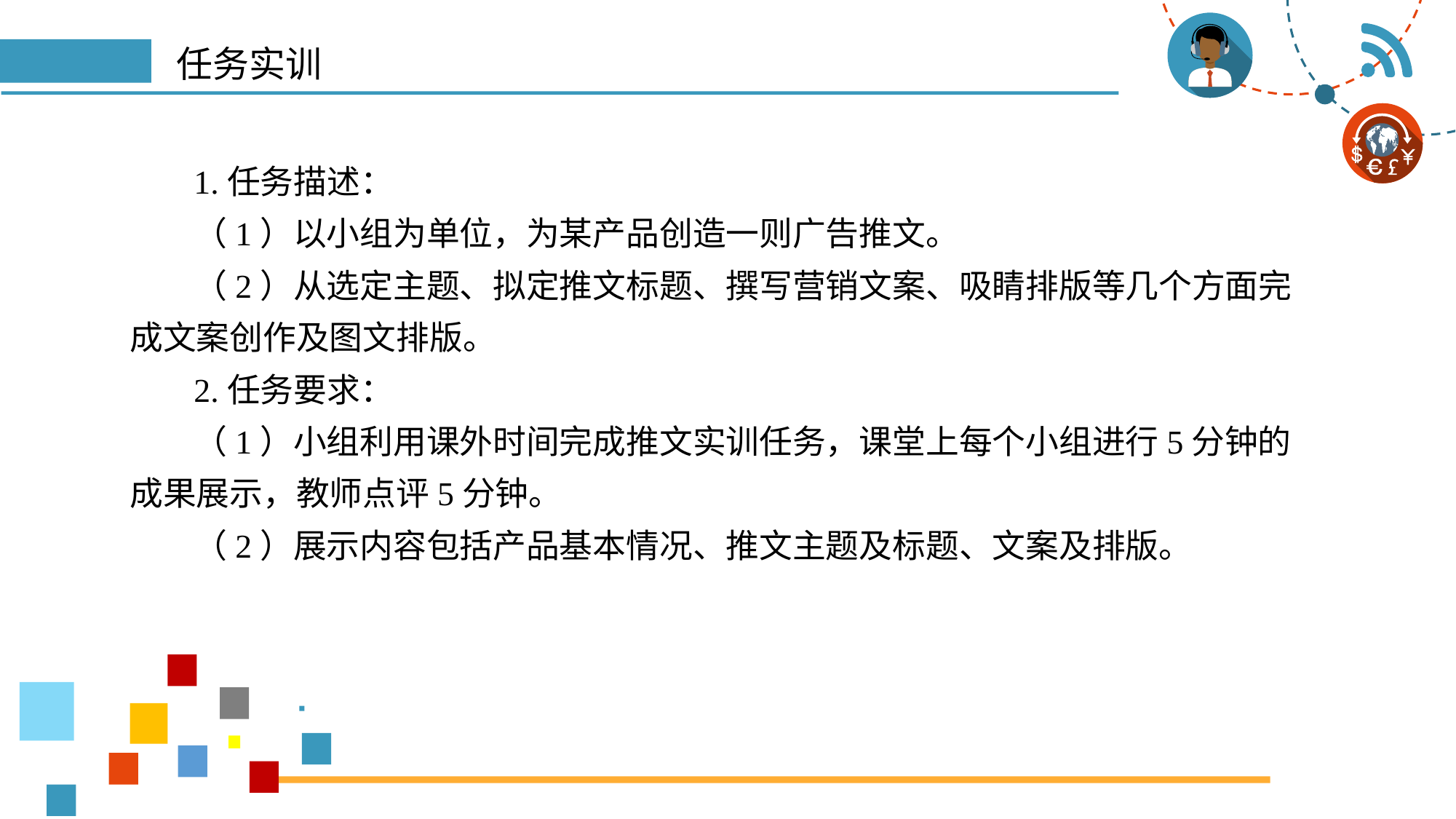

# 任务实训
1.任务描述：
（1）以小组为单位，为某产品创造一则广告推文。
（2）从选定主题、拟定推文标题、撰写营销文案、吸睛排版等几个方面完成文案创作及图文排版。
2.任务要求：
（1）小组利用课外时间完成推文实训任务，课堂上每个小组进行5分钟的成果展示，教师点评5分钟。
（2）展示内容包括产品基本情况、推文主题及标题、文案及排版。